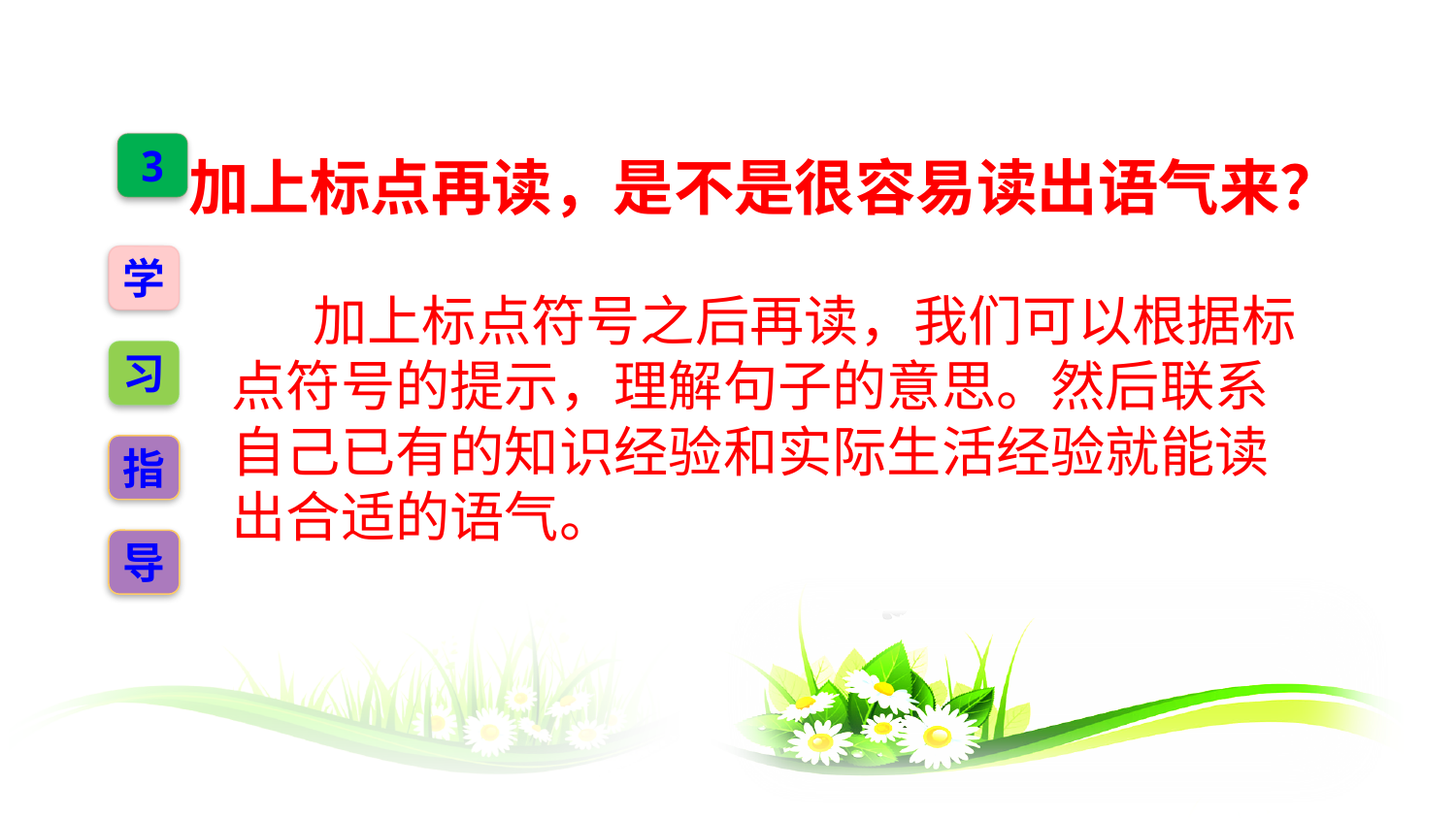

加上标点再读，是不是很容易读出语气来？
3
学
   加上标点符号之后再读，我们可以根据标点符号的提示，理解句子的意思。然后联系自己已有的知识经验和实际生活经验就能读出合适的语气。
习
指
导